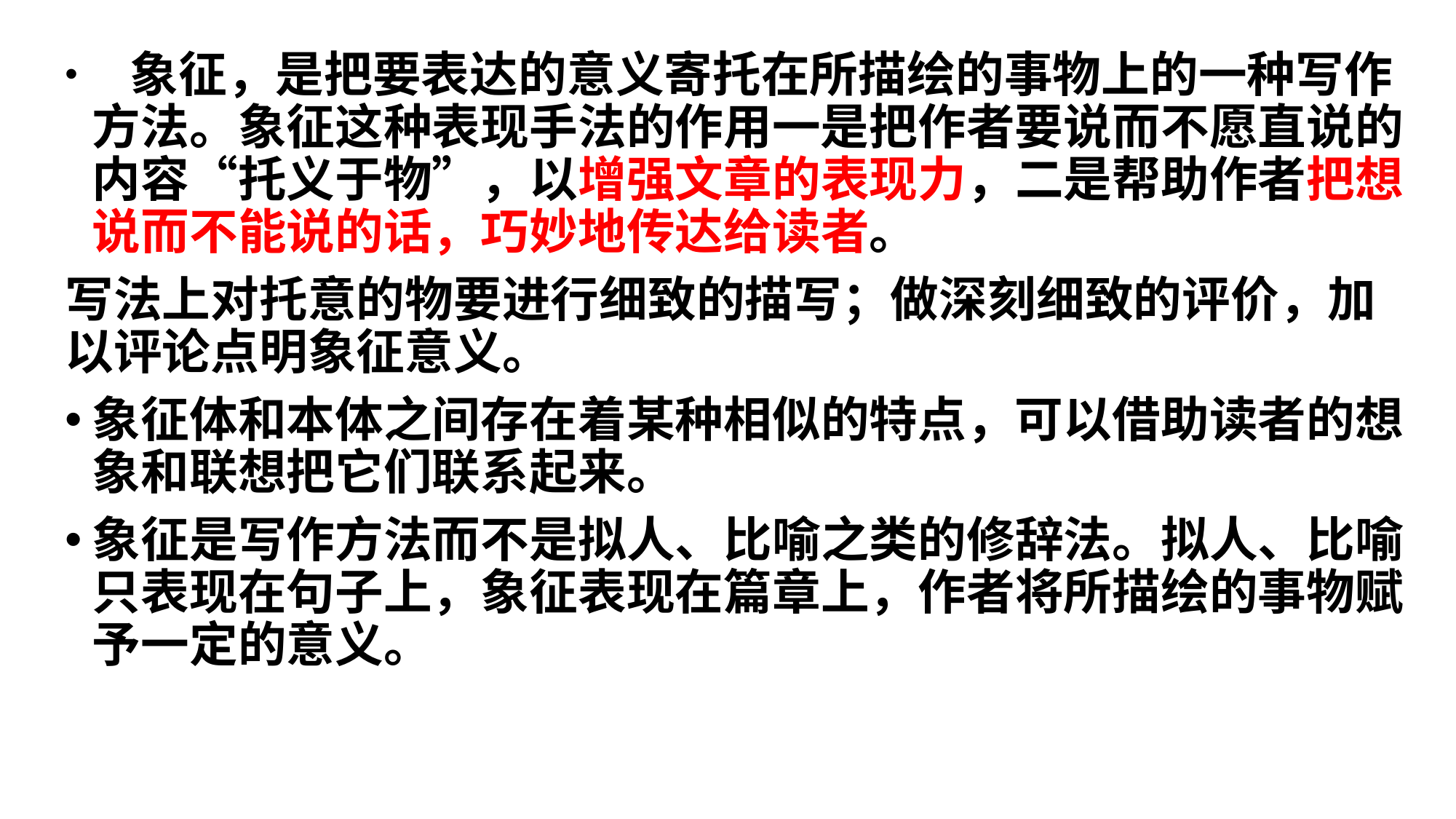

象征，是把要表达的意义寄托在所描绘的事物上的一种写作方法。象征这种表现手法的作用一是把作者要说而不愿直说的内容“托义于物”，以增强文章的表现力，二是帮助作者把想说而不能说的话，巧妙地传达给读者。
写法上对托意的物要进行细致的描写；做深刻细致的评价，加以评论点明象征意义。
象征体和本体之间存在着某种相似的特点，可以借助读者的想象和联想把它们联系起来。
象征是写作方法而不是拟人、比喻之类的修辞法。拟人、比喻只表现在句子上，象征表现在篇章上，作者将所描绘的事物赋予一定的意义。